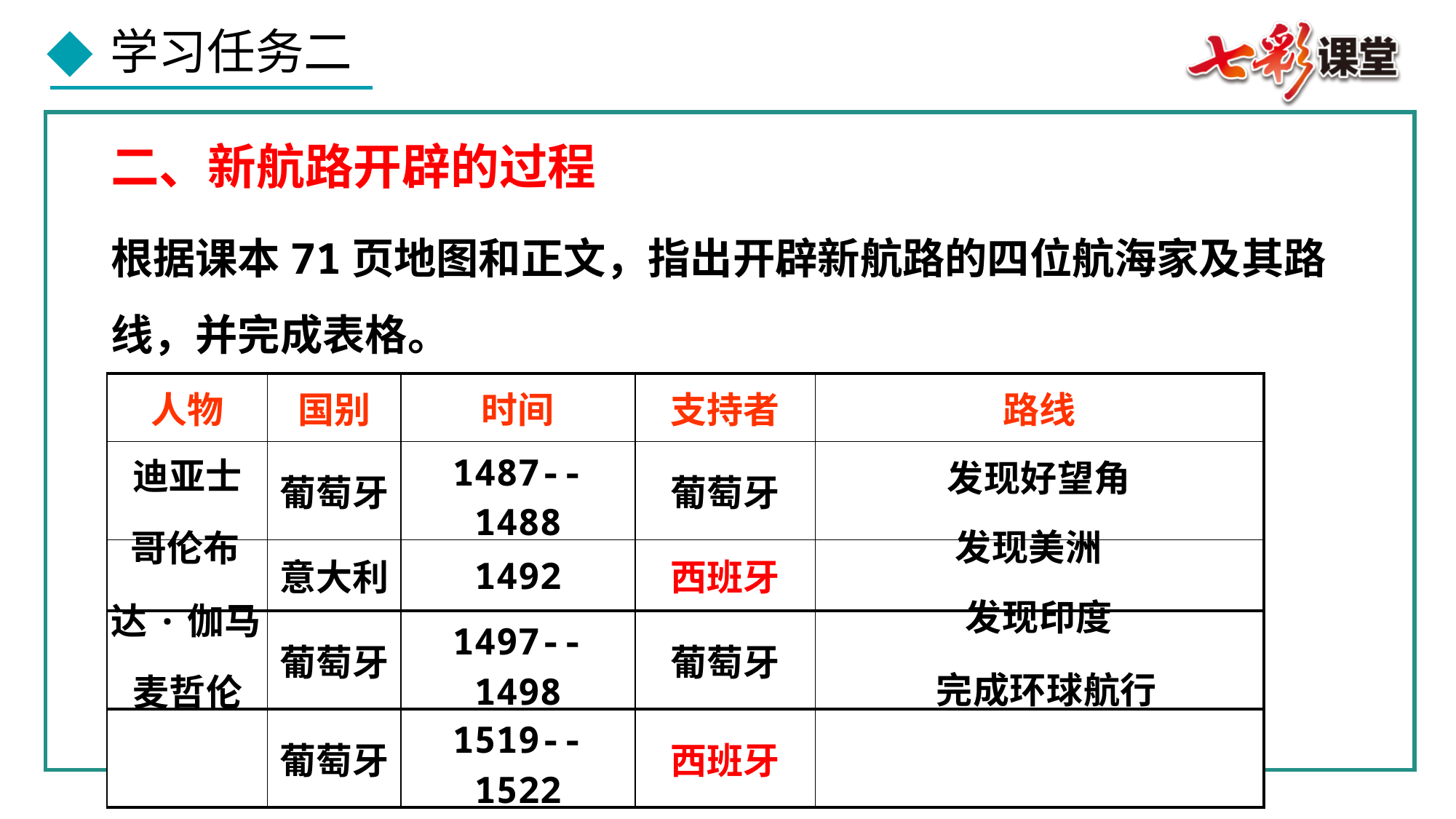

二、新航路开辟的过程
根据课本71页地图和正文，指出开辟新航路的四位航海家及其路线，并完成表格。
| 人物 | 国别 | 时间 | 支持者 | 路线 |
| --- | --- | --- | --- | --- |
|  | 葡萄牙 | 1487--1488 | 葡萄牙 |  |
|  | 意大利 | 1492 | 西班牙 |  |
|  | 葡萄牙 | 1497--1498 | 葡萄牙 |  |
|  | 葡萄牙 | 1519--1522 | 西班牙 |  |
迪亚士
 发现好望角
 发现美洲
哥伦布
 发现印度
达·伽马
 完成环球航行
麦哲伦